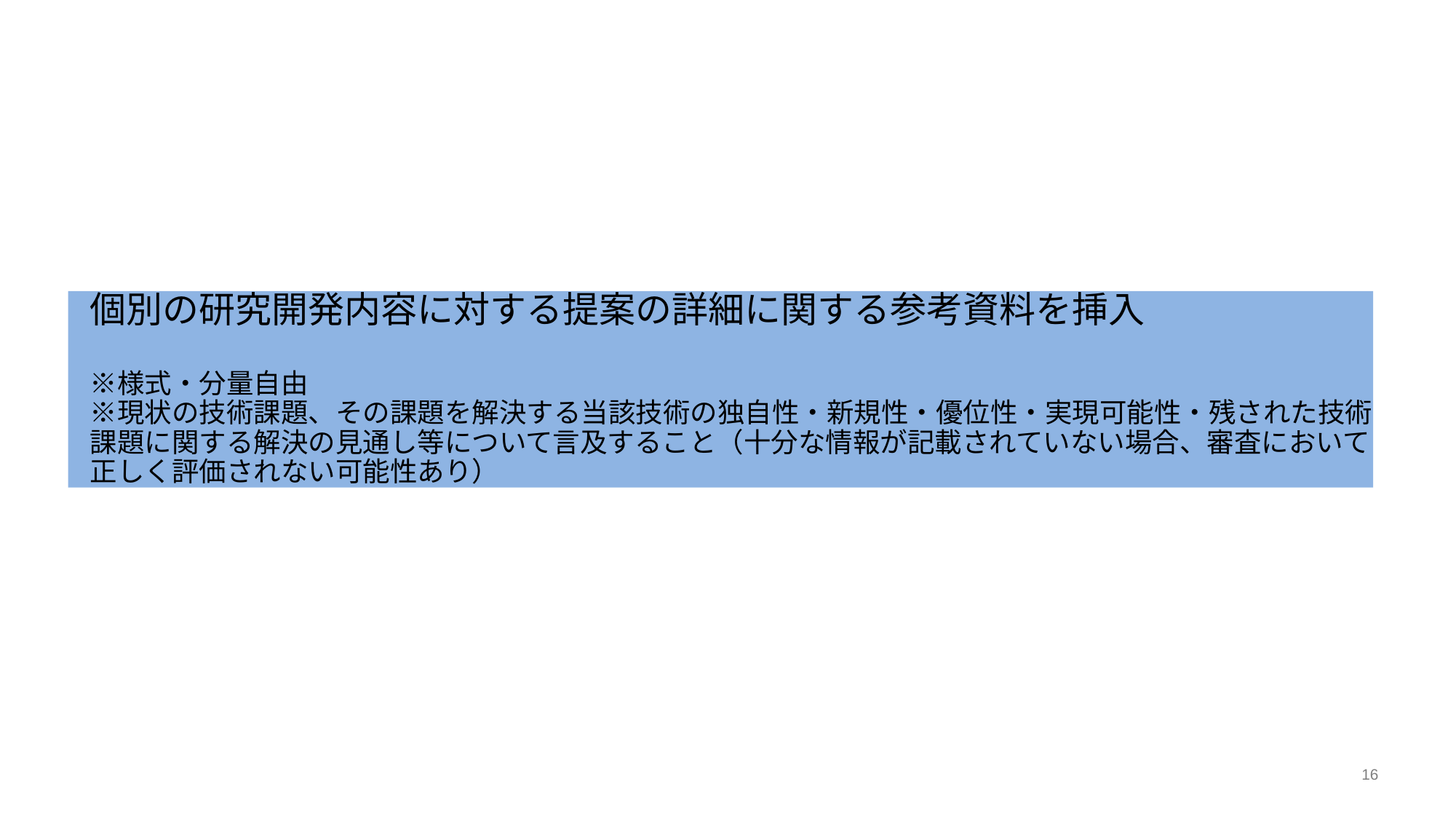

個別の研究開発内容に対する提案の詳細に関する参考資料を挿入
※様式・分量自由
※現状の技術課題、その課題を解決する当該技術の独自性・新規性・優位性・実現可能性・残された技術課題に関する解決の見通し等について言及すること（十分な情報が記載されていない場合、審査において正しく評価されない可能性あり）